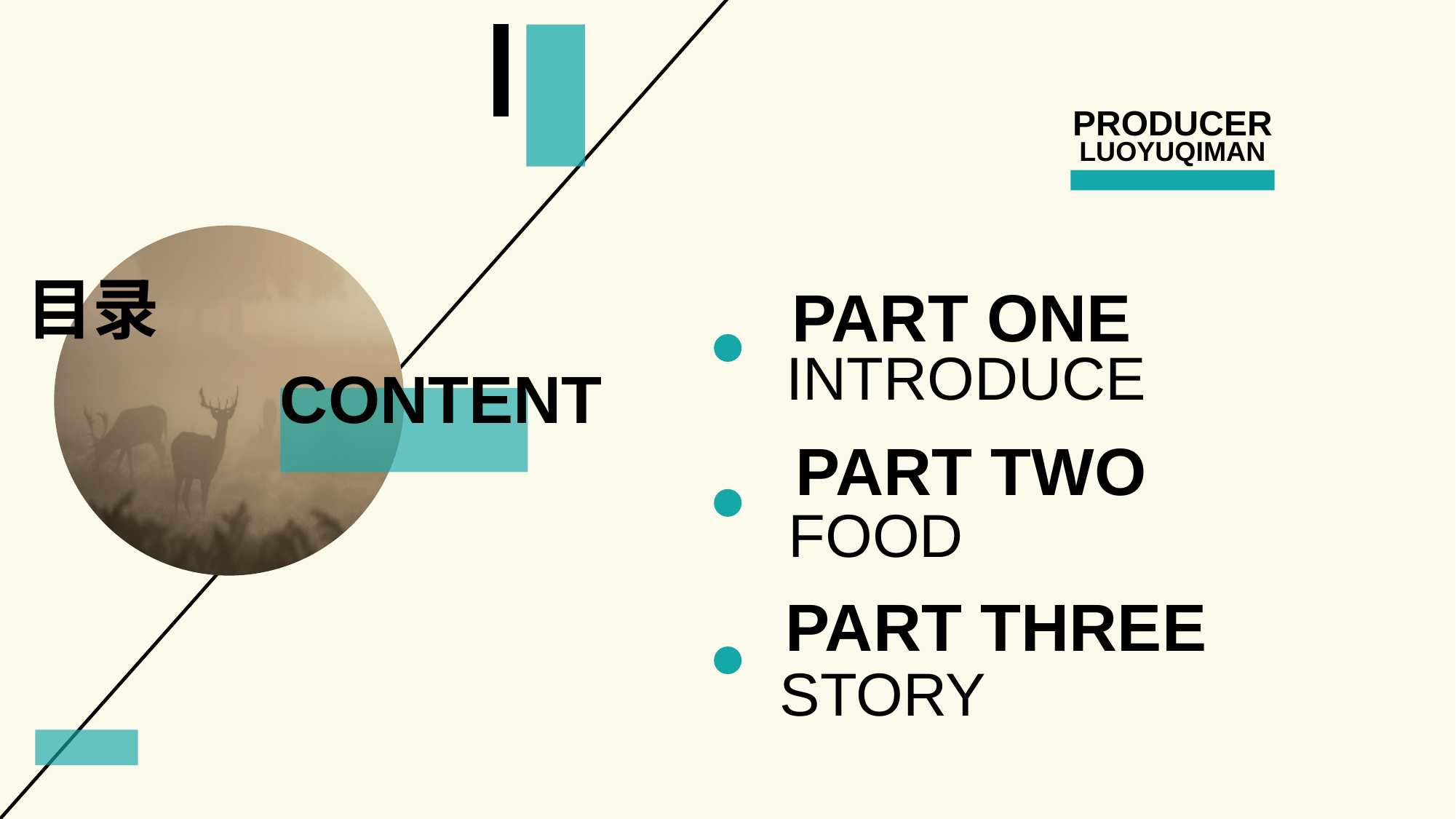

PRODUCER
LUOYUQIMAN

目录
PART ONE
INTRODUCE

CONTENT

PART TWO
FOOD

PART THREE
STORY